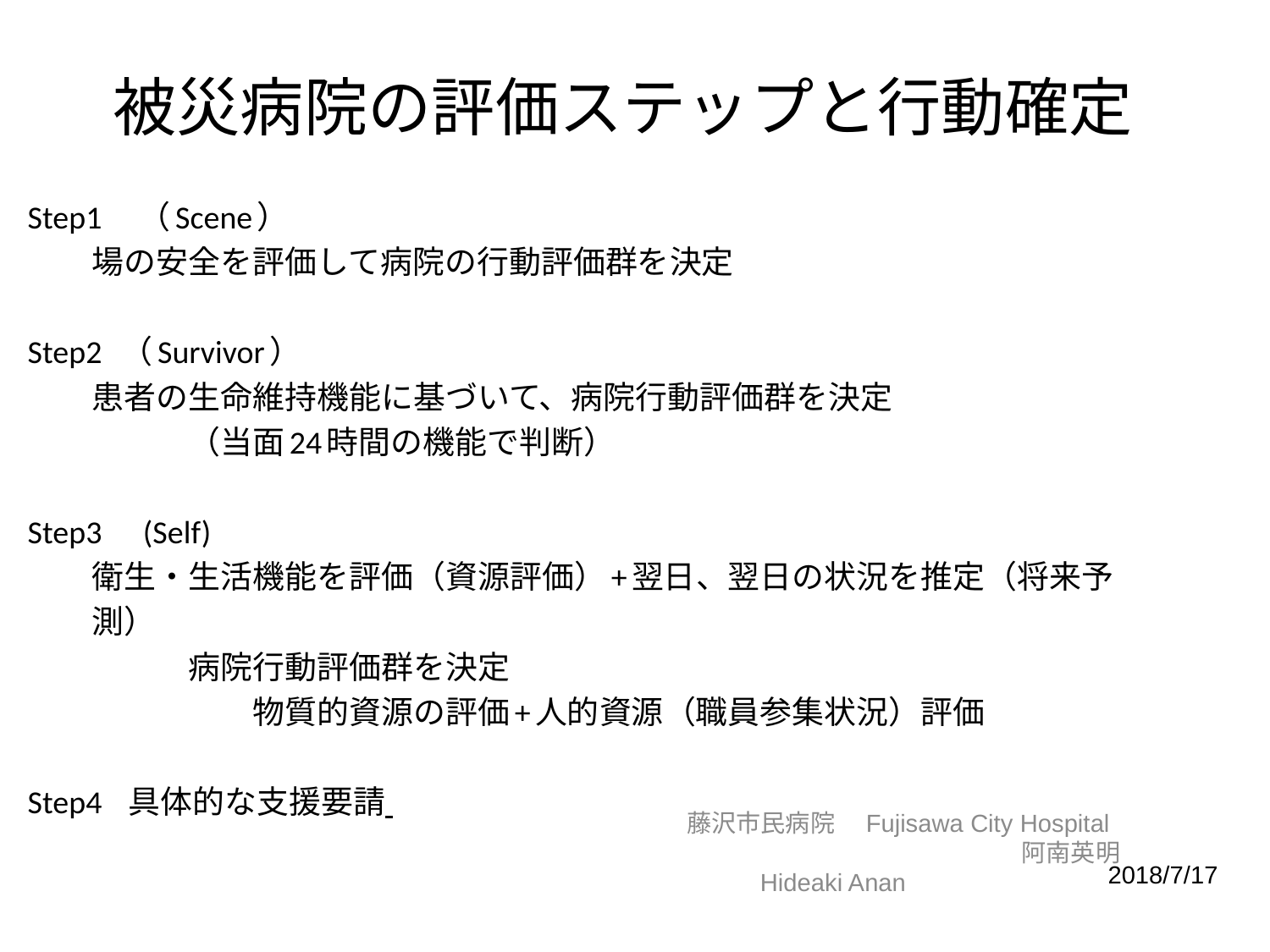

# 被災病院の評価ステップと行動確定
Step1　（Scene）
　　場の安全を評価して病院の行動評価群を決定

Step2  （Survivor）
　　患者の生命維持機能に基づいて、病院行動評価群を決定
　　　　　（当面24時間の機能で判断）

Step3　(Self)
　　衛生・生活機能を評価（資源評価）+翌日、翌日の状況を推定（将来予
　　測）
　　　　　病院行動評価群を決定
　　　　　　　物質的資源の評価+人的資源（職員参集状況）評価

Step4   具体的な支援要請
藤沢市民病院　Fujisawa City Hospital 　　　　　　　　　　　　　　  阿南英明　　　 Hideaki Anan
2018/7/17